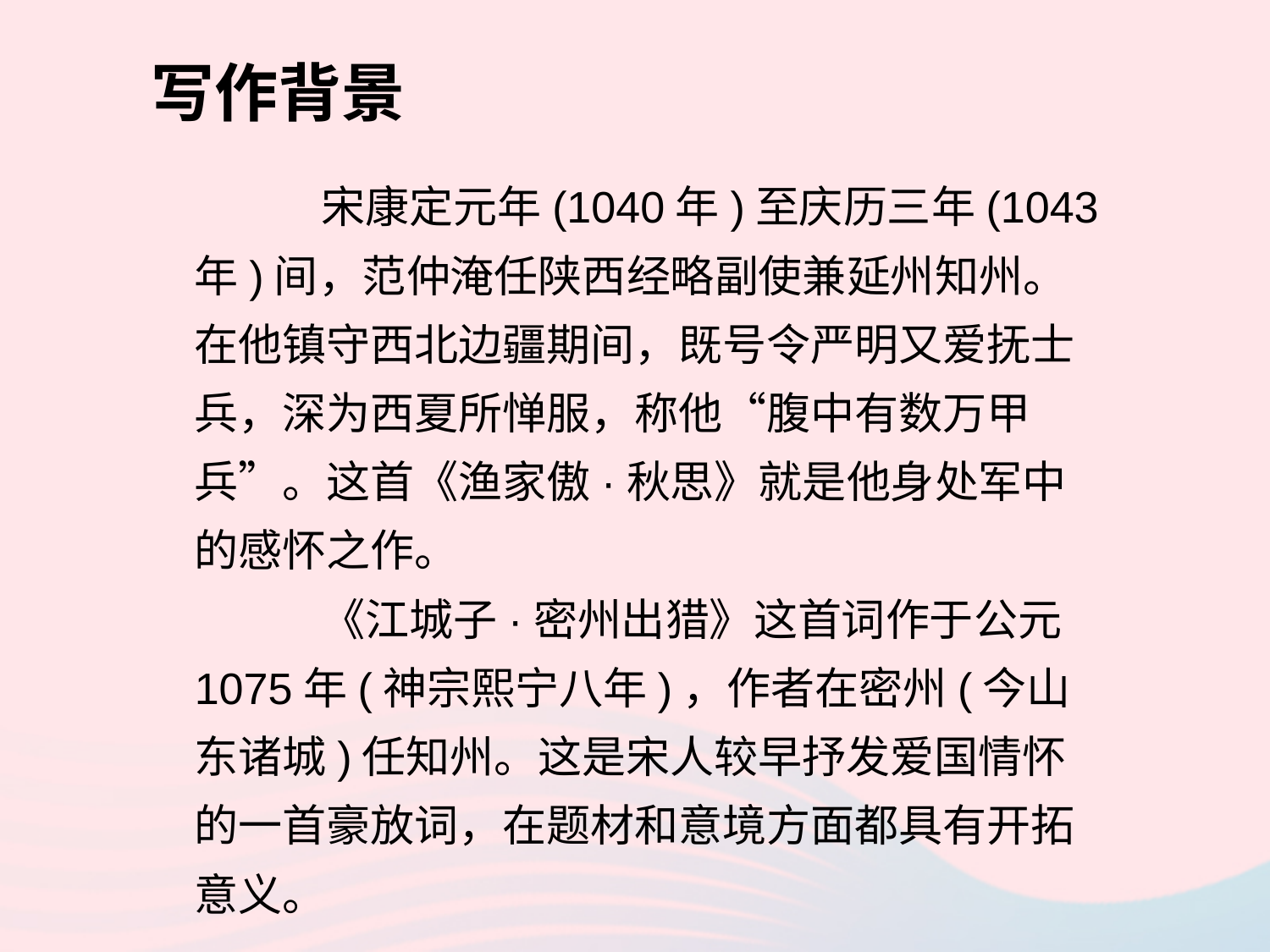

写作背景
	宋康定元年(1040年)至庆历三年(1043年)间，范仲淹任陕西经略副使兼延州知州。在他镇守西北边疆期间，既号令严明又爱抚士兵，深为西夏所惮服，称他“腹中有数万甲兵”。这首《渔家傲·秋思》就是他身处军中的感怀之作。
	《江城子·密州出猎》这首词作于公元1075年(神宗熙宁八年)，作者在密州(今山东诸城)任知州。这是宋人较早抒发爱国情怀的一首豪放词，在题材和意境方面都具有开拓意义。